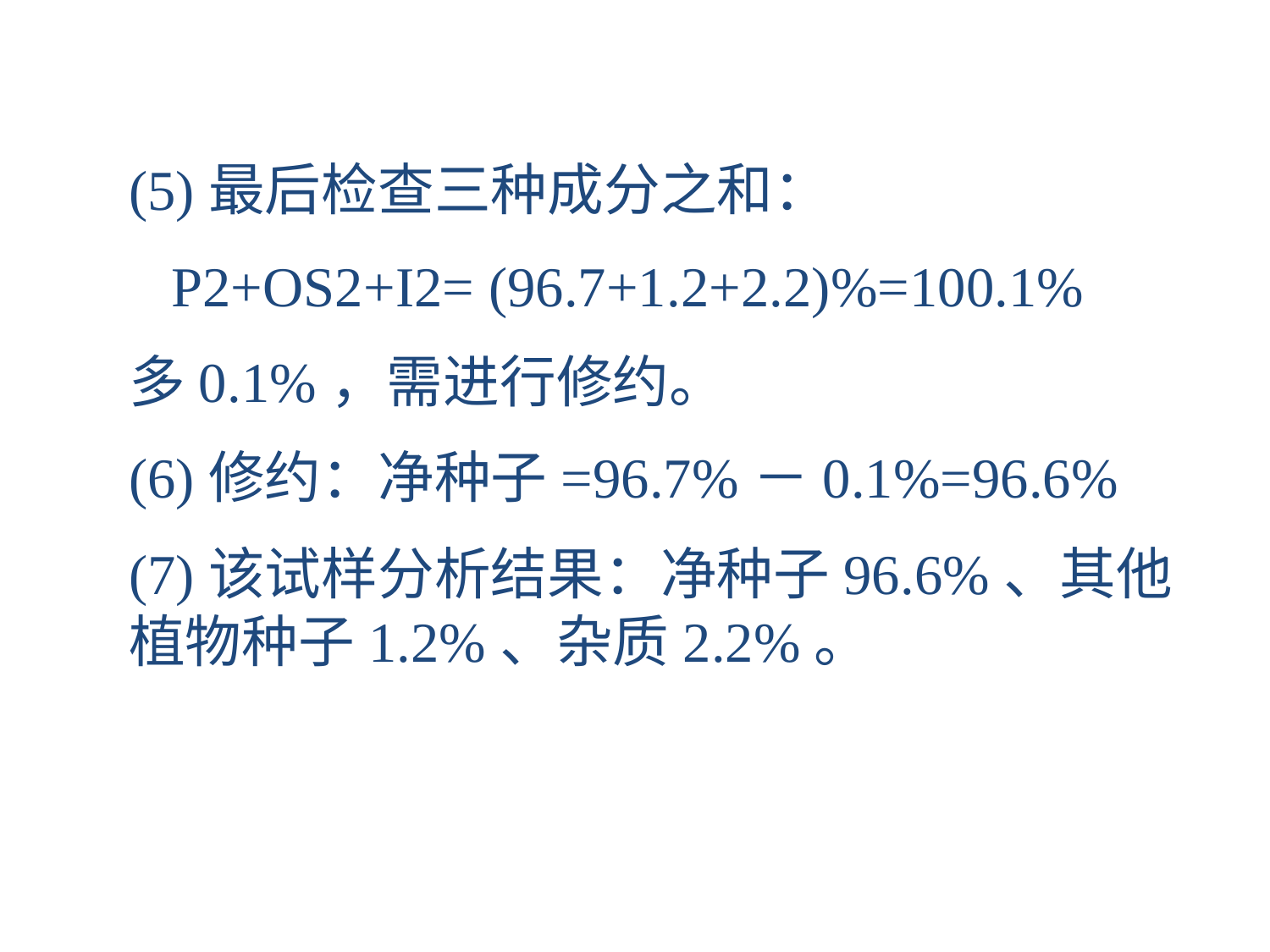

(5)最后检查三种成分之和：
   P2+OS2+I2= (96.7+1.2+2.2)%=100.1%
多0.1%，需进行修约。
(6)修约：净种子=96.7%－0.1%=96.6%
(7)该试样分析结果：净种子96.6%、其他植物种子1.2%、杂质2.2%。